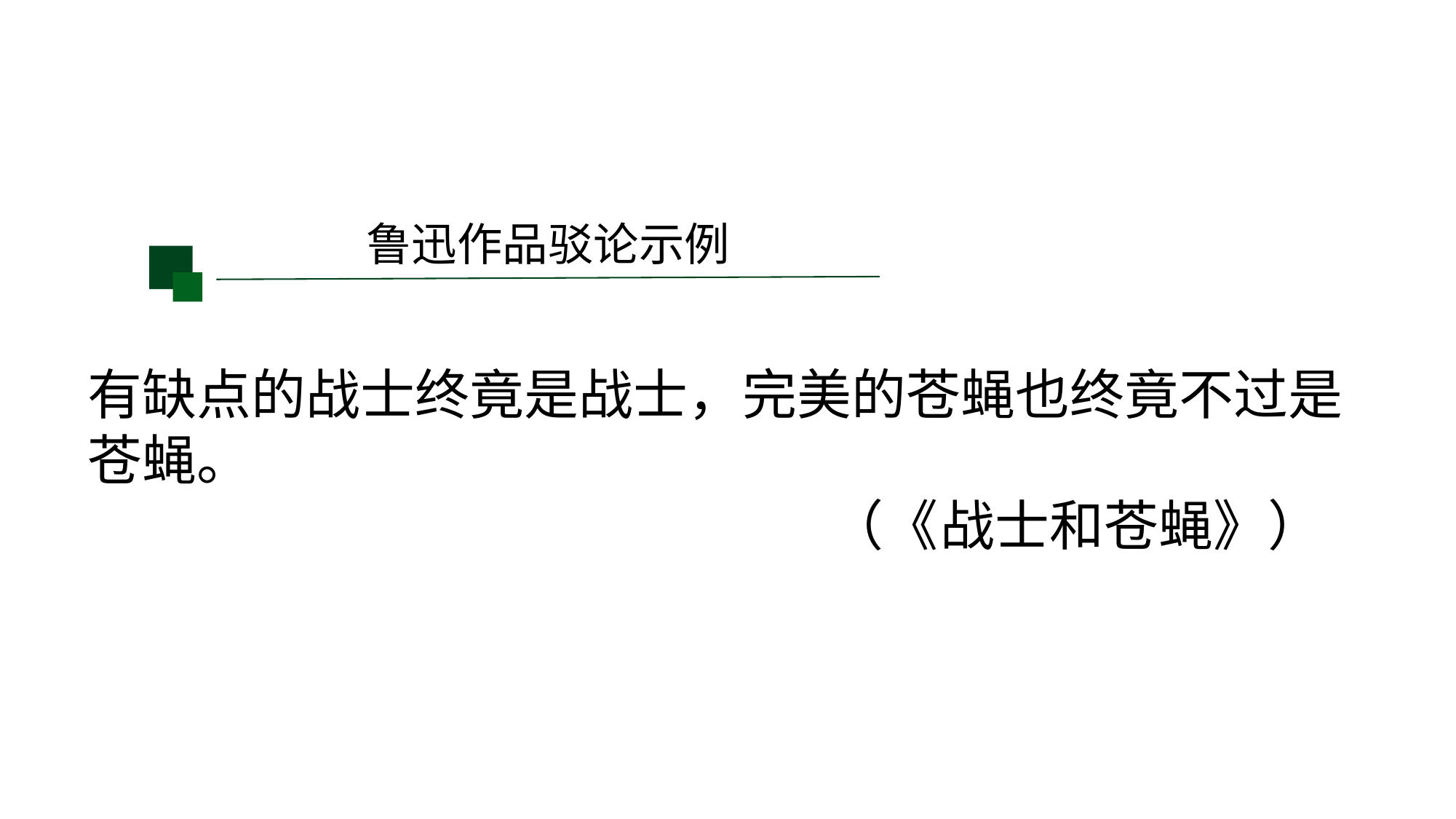

鲁迅作品驳论示例

有缺点的战士终竟是战士，完美的苍蝇也终竟不过是苍蝇。
                                                             （《战士和苍蝇》）